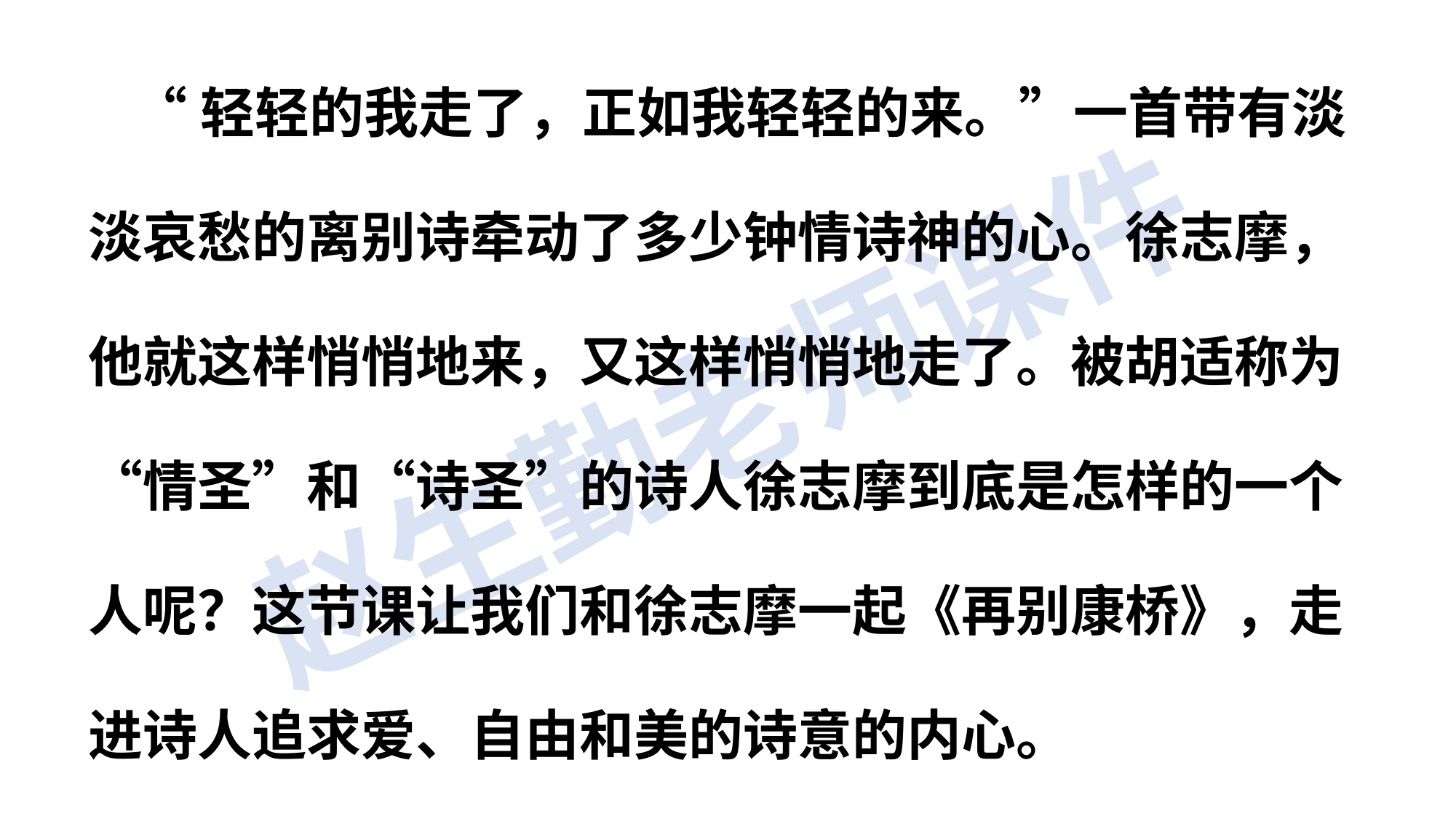

“轻轻的我走了，正如我轻轻的来。”一首带有淡淡哀愁的离别诗牵动了多少钟情诗神的心。徐志摩，他就这样悄悄地来，又这样悄悄地走了。被胡适称为“情圣”和“诗圣”的诗人徐志摩到底是怎样的一个人呢？这节课让我们和徐志摩一起《再别康桥》，走进诗人追求爱、自由和美的诗意的内心。